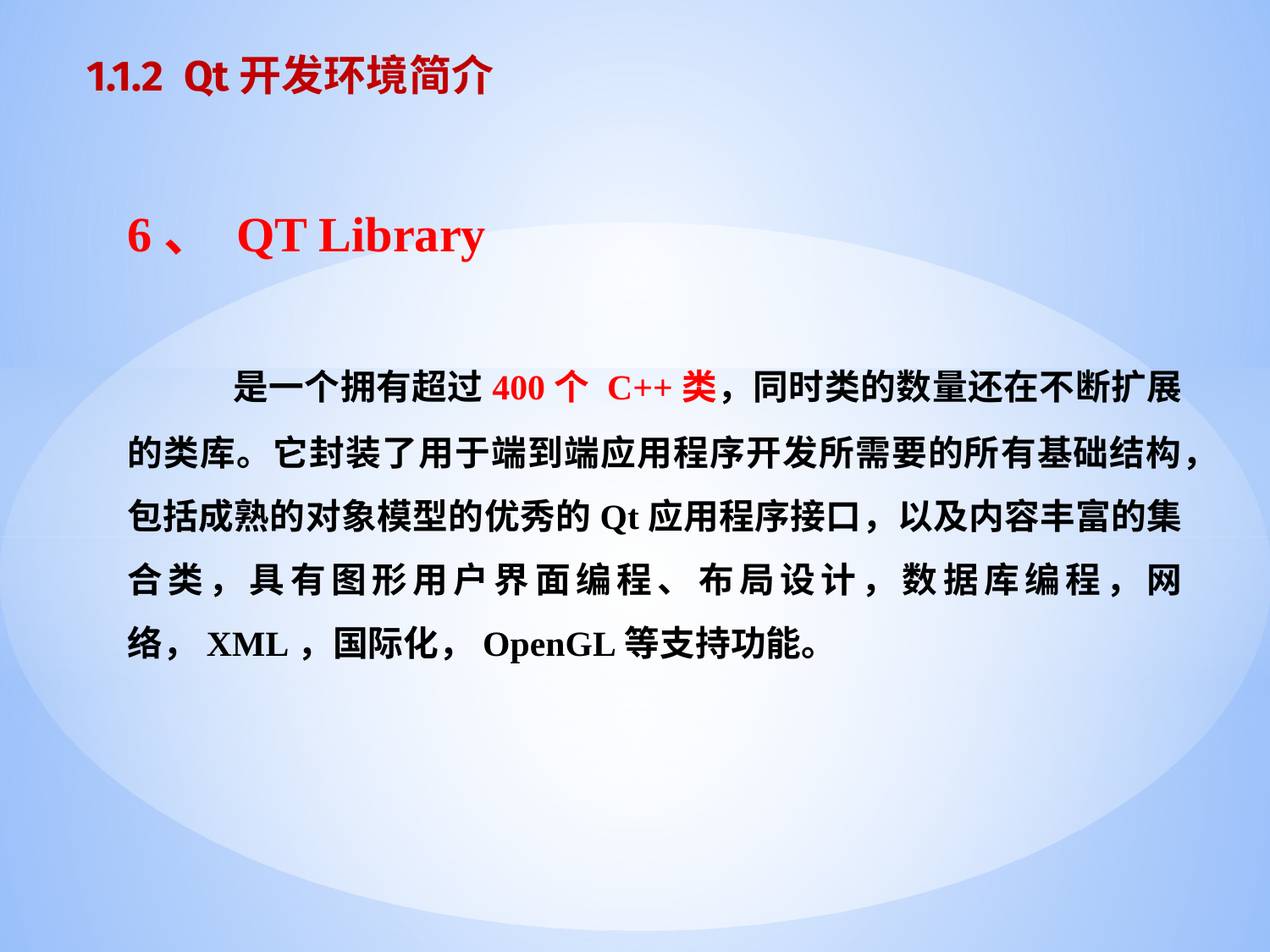

1.1.2  Qt开发环境简介

6、 QT Library

        是一个拥有超过400个 C++类，同时类的数量还在不断扩展的类库。它封装了用于端到端应用程序开发所需要的所有基础结构，包括成熟的对象模型的优秀的Qt应用程序接口，以及内容丰富的集合类，具有图形用户界面编程、布局设计，数据库编程，网络，XML，国际化，OpenGL等支持功能。